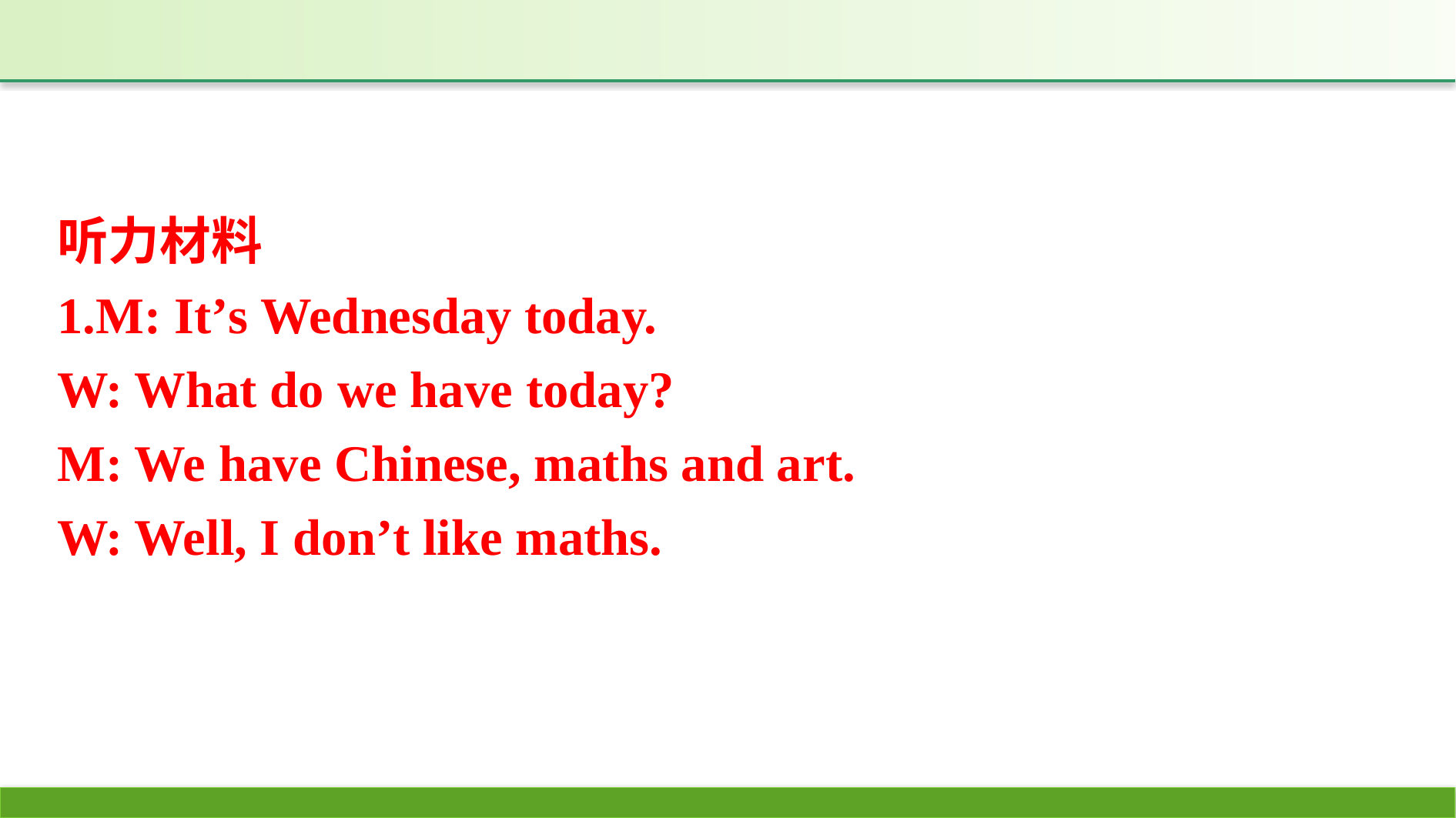

听力材料
1.M: It’s Wednesday today.
W: What do we have today?
M: We have Chinese, maths and art.
W: Well, I don’t like maths.